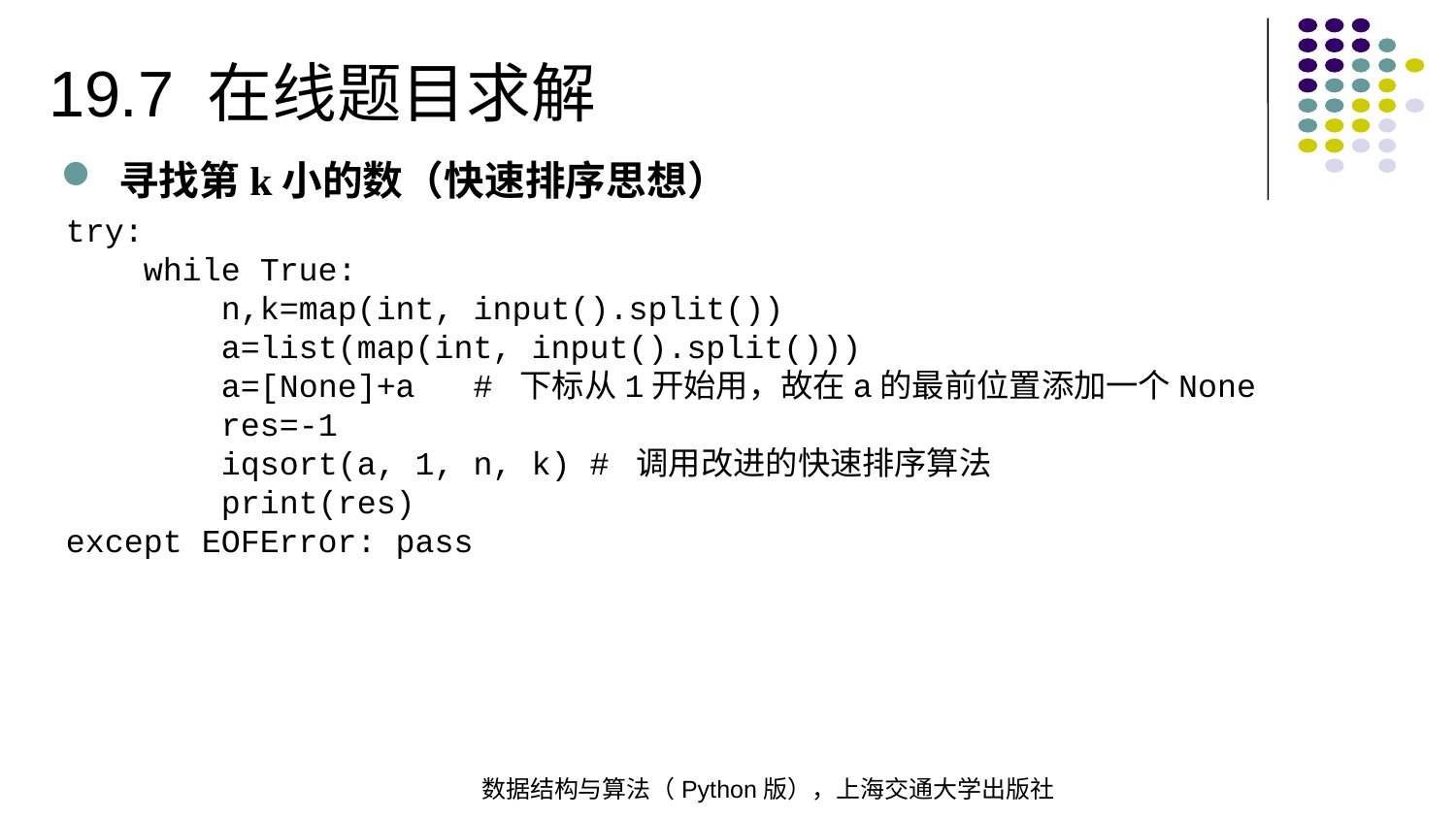

19.7 在线题目求解
寻找第k小的数（快速排序思想）
try:
    while True:
        n,k=map(int, input().split())
        a=list(map(int, input().split()))
        a=[None]+a   # 下标从1开始用，故在a的最前位置添加一个None
        res=-1
        iqsort(a, 1, n, k) # 调用改进的快速排序算法
        print(res)
except EOFError: pass